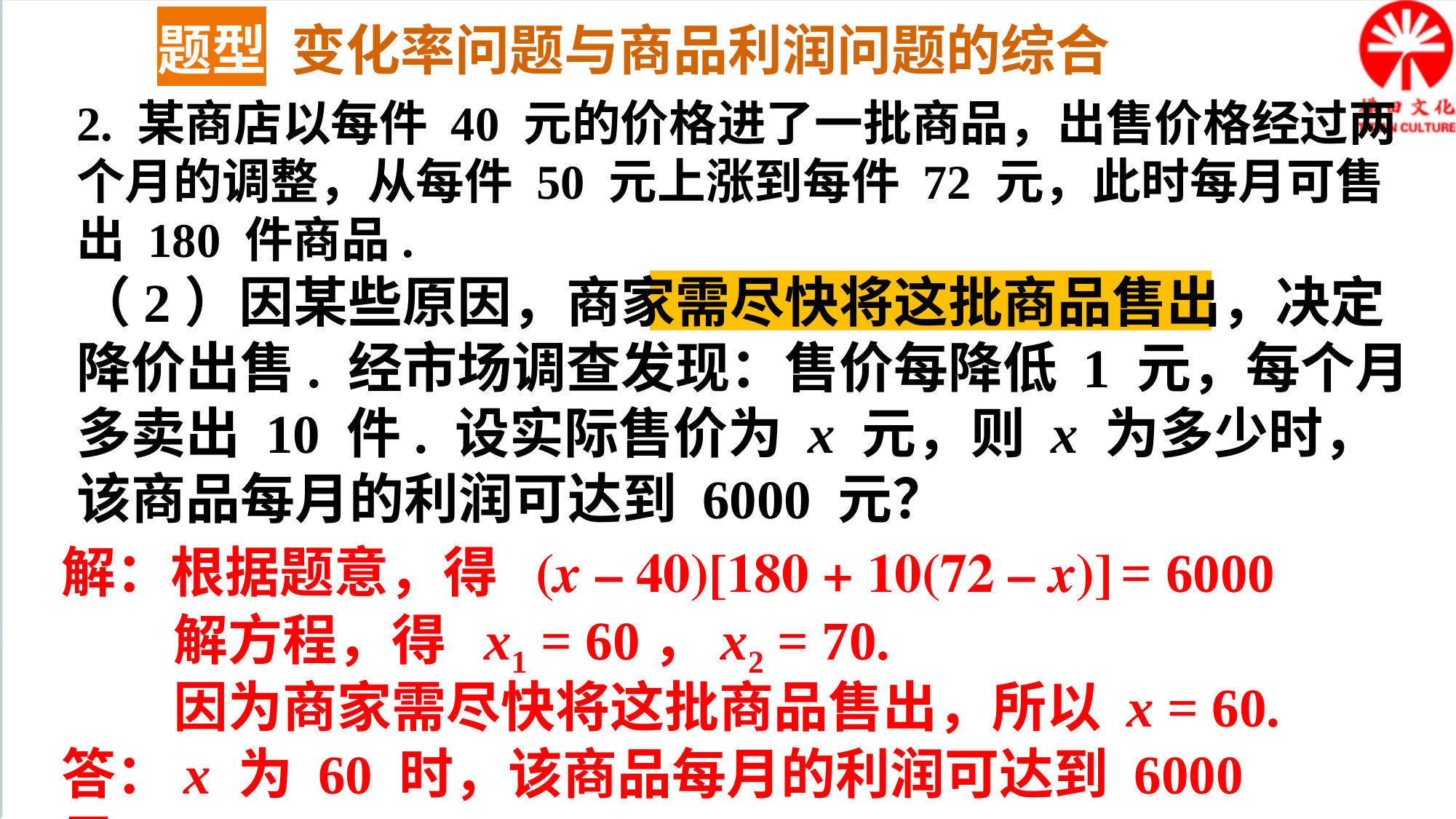

题型  变化率问题与商品利润问题的综合
2. 某商店以每件 40 元的价格进了一批商品，出售价格经过两个月的调整，从每件 50 元上涨到每件 72 元，此时每月可售出 180 件商品.
（2）因某些原因，商家需尽快将这批商品售出，决定降价出售. 经市场调查发现：售价每降低 1 元，每个月多卖出 10 件. 设实际售价为 x 元，则 x 为多少时，该商品每月的利润可达到 6000 元？

解：根据题意，得  (x – 40)[180 + 10(72 – x)] = 6000
解方程，得  x1 = 60，x2 = 70.
因为商家需尽快将这批商品售出，所以 x = 60.
答：x 为 60 时，该商品每月的利润可达到 6000 元.